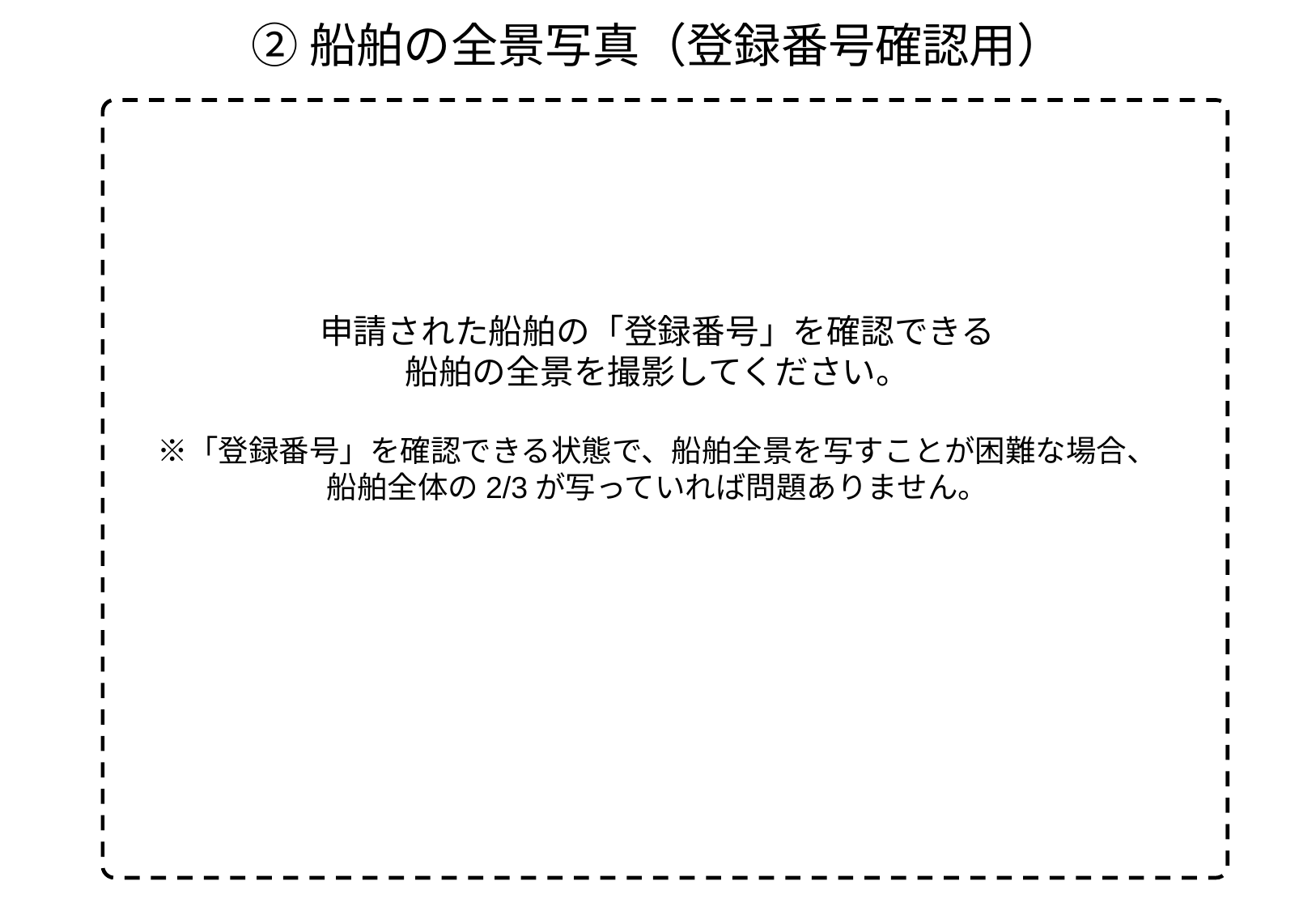

②船舶の全景写真（登録番号確認用）

申請された船舶の「登録番号」を確認できる
船舶の全景を撮影してください。
※「登録番号」を確認できる状態で、船舶全景を写すことが困難な場合、
船舶全体の2/3が写っていれば問題ありません。